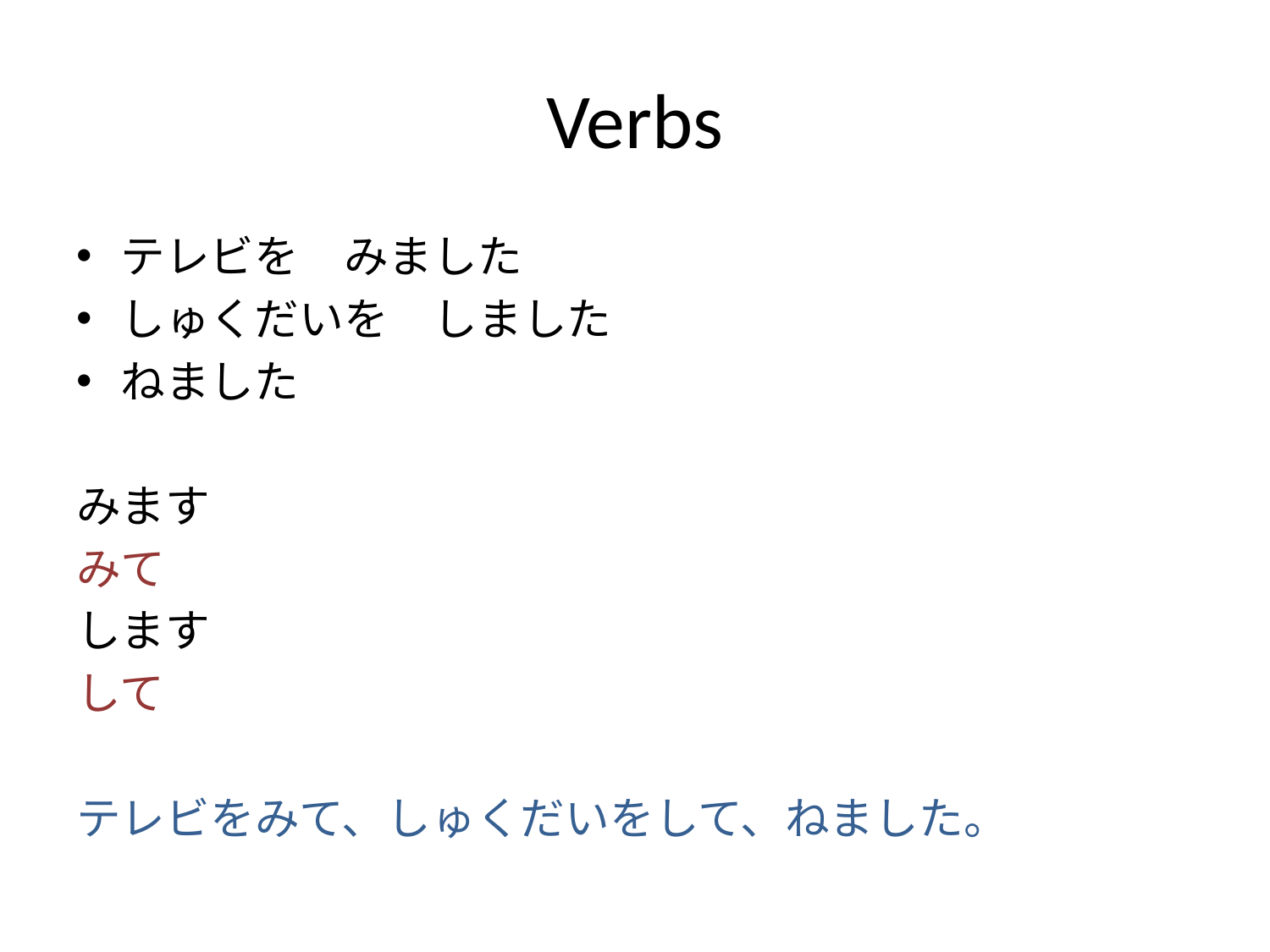

# Verbs
テレビを　みました
しゅくだいを　しました
ねました

みます
みて
します
して

テレビをみて、しゅくだいをして、ねました。